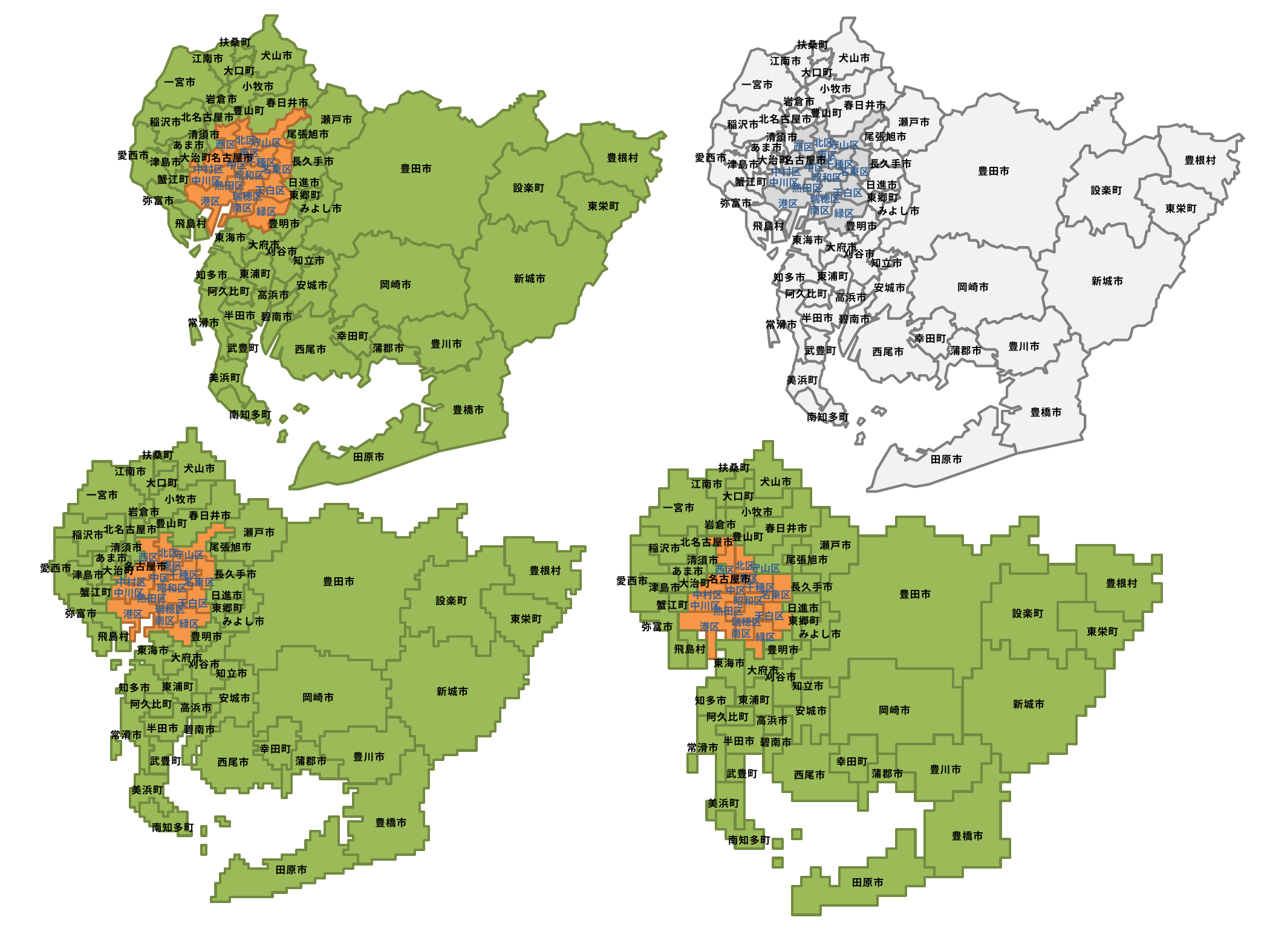

扶桑町
犬山市
江南市
大口町
一宮市
小牧市
岩倉市
春日井市
豊山町
北名古屋市
瀬戸市
稲沢市
尾張旭市
清須市
あま市
愛西市
大治町
名古屋市
豊根村
長久手市
津島市
豊田市
蟹江町
日進市
設楽町
東郷町
弥富市
東栄町
みよし市
飛島村
豊明市
東海市
大府市
刈谷市
知立市
東浦町
知多市
新城市
岡崎市
安城市
阿久比町
高浜市
半田市
碧南市
常滑市
幸田町
豊川市
武豊町
蒲郡市
西尾市
美浜町
豊橋市
南知多町
田原市
扶桑町
犬山市
江南市
大口町
一宮市
小牧市
岩倉市
春日井市
豊山町
北名古屋市
瀬戸市
稲沢市
尾張旭市
清須市
あま市
愛西市
大治町
名古屋市
豊根村
長久手市
津島市
豊田市
蟹江町
日進市
設楽町
東郷町
弥富市
東栄町
みよし市
飛島村
豊明市
東海市
大府市
刈谷市
知立市
東浦町
知多市
新城市
岡崎市
安城市
阿久比町
高浜市
半田市
碧南市
常滑市
幸田町
豊川市
武豊町
蒲郡市
西尾市
美浜町
豊橋市
南知多町
田原市

北区
守山区
西区
東区
千種区
中区
中村区
名東区
昭和区
中川区
熱田区
天白区
瑞穂区
港区
南区
緑区
北区
守山区
西区
東区
千種区
中区
中村区
名東区
昭和区
中川区
熱田区
天白区
瑞穂区
港区
南区
緑区

扶桑町
犬山市
江南市
大口町
一宮市
小牧市
岩倉市
春日井市
豊山町
北名古屋市
瀬戸市
稲沢市
尾張旭市
清須市
あま市
名古屋市
愛西市
大治町
豊根村
長久手市
津島市
豊田市
蟹江町
日進市
設楽町
東郷町
弥富市
東栄町
みよし市
飛島村
豊明市
東海市
大府市
刈谷市
知立市
東浦町
知多市
新城市
岡崎市
安城市
阿久比町
高浜市
半田市
碧南市
常滑市
幸田町
豊川市
武豊町
蒲郡市
西尾市
美浜町
豊橋市
南知多町
田原市
扶桑町
犬山市
江南市
大口町
一宮市
小牧市
岩倉市
春日井市
豊山町
北名古屋市
瀬戸市
稲沢市
尾張旭市
清須市
あま市
名古屋市
愛西市
大治町
豊根村
長久手市
津島市
豊田市
蟹江町
日進市
設楽町
東郷町
弥富市
東栄町
みよし市
飛島村
豊明市
東海市
大府市
刈谷市
知立市
東浦町
知多市
新城市
岡崎市
安城市
阿久比町
高浜市
半田市
碧南市
常滑市
幸田町
豊川市
武豊町
蒲郡市
西尾市
美浜町
豊橋市
南知多町
田原市

北区
守山区
西区
東区
千種区
中区
中村区
名東区
昭和区
中川区
熱田区
天白区
瑞穂区
港区
南区
緑区
北区
守山区
西区
東区
千種区
中区
中村区
名東区
昭和区
中川区
熱田区
天白区
瑞穂区
港区
南区
緑区